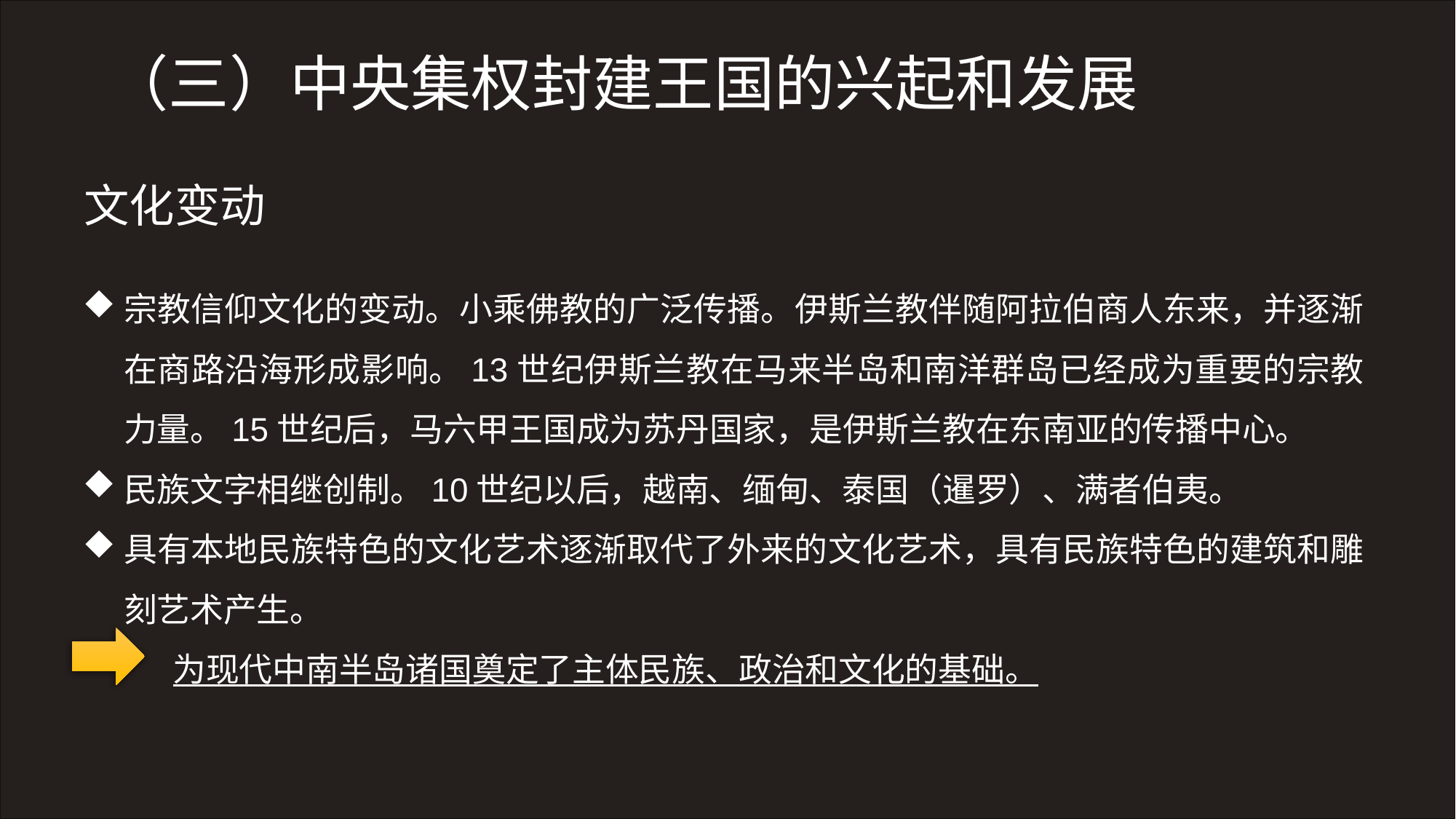

（三）中央集权封建王国的兴起和发展
文化变动
宗教信仰文化的变动。小乘佛教的广泛传播。伊斯兰教伴随阿拉伯商人东来，并逐渐在商路沿海形成影响。13世纪伊斯兰教在马来半岛和南洋群岛已经成为重要的宗教力量。15世纪后，马六甲王国成为苏丹国家，是伊斯兰教在东南亚的传播中心。
民族文字相继创制。10世纪以后，越南、缅甸、泰国（暹罗）、满者伯夷。
具有本地民族特色的文化艺术逐渐取代了外来的文化艺术，具有民族特色的建筑和雕刻艺术产生。
           为现代中南半岛诸国奠定了主体民族、政治和文化的基础。